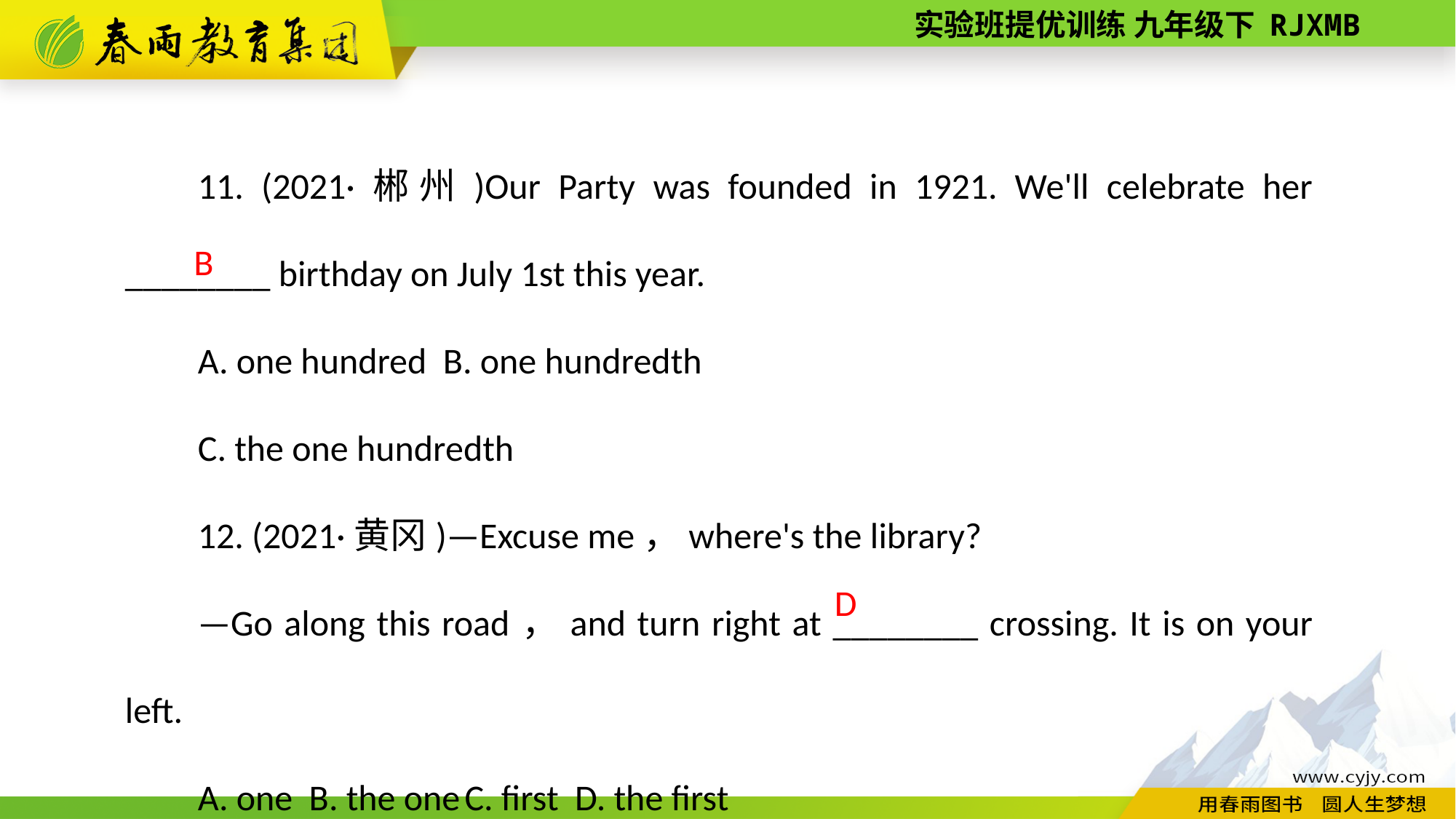

11. (2021·郴州)Our Party was founded in 1921. We'll celebrate her ________ birthday on July 1st this year.
A. one hundred  B. one hundredth
C. the one hundredth
12. (2021·黄冈)—Excuse me，where's the library?
—Go along this road，and turn right at ________ crossing. It is on your left.
A. one  B. the one C. first  D. the first
B
D